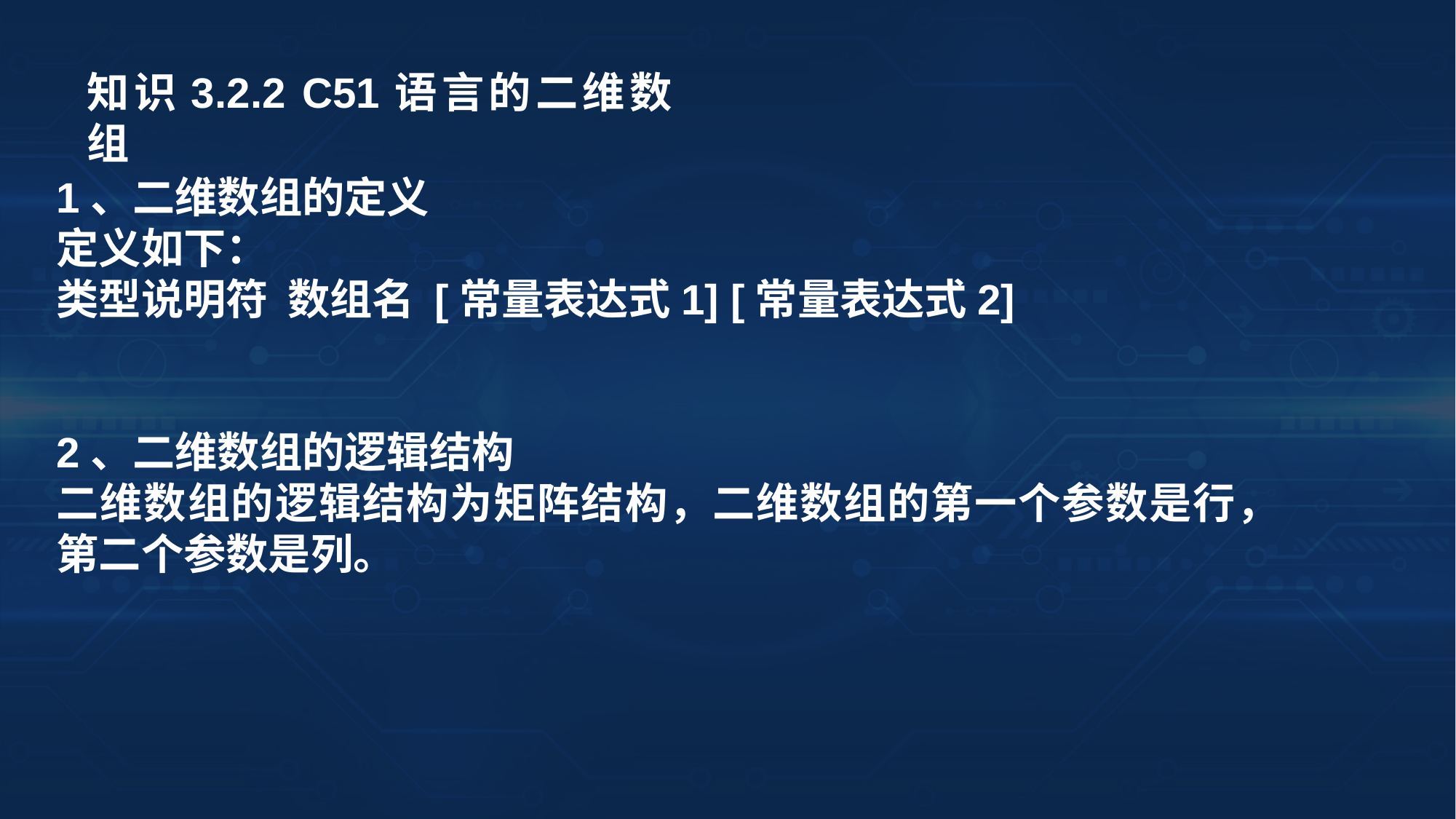

知识3.2.2 C51语言的二维数组
1、二维数组的定义
定义如下：
类型说明符  数组名 [常量表达式1] [常量表达式2]

2、二维数组的逻辑结构
二维数组的逻辑结构为矩阵结构，二维数组的第一个参数是行，第二个参数是列。